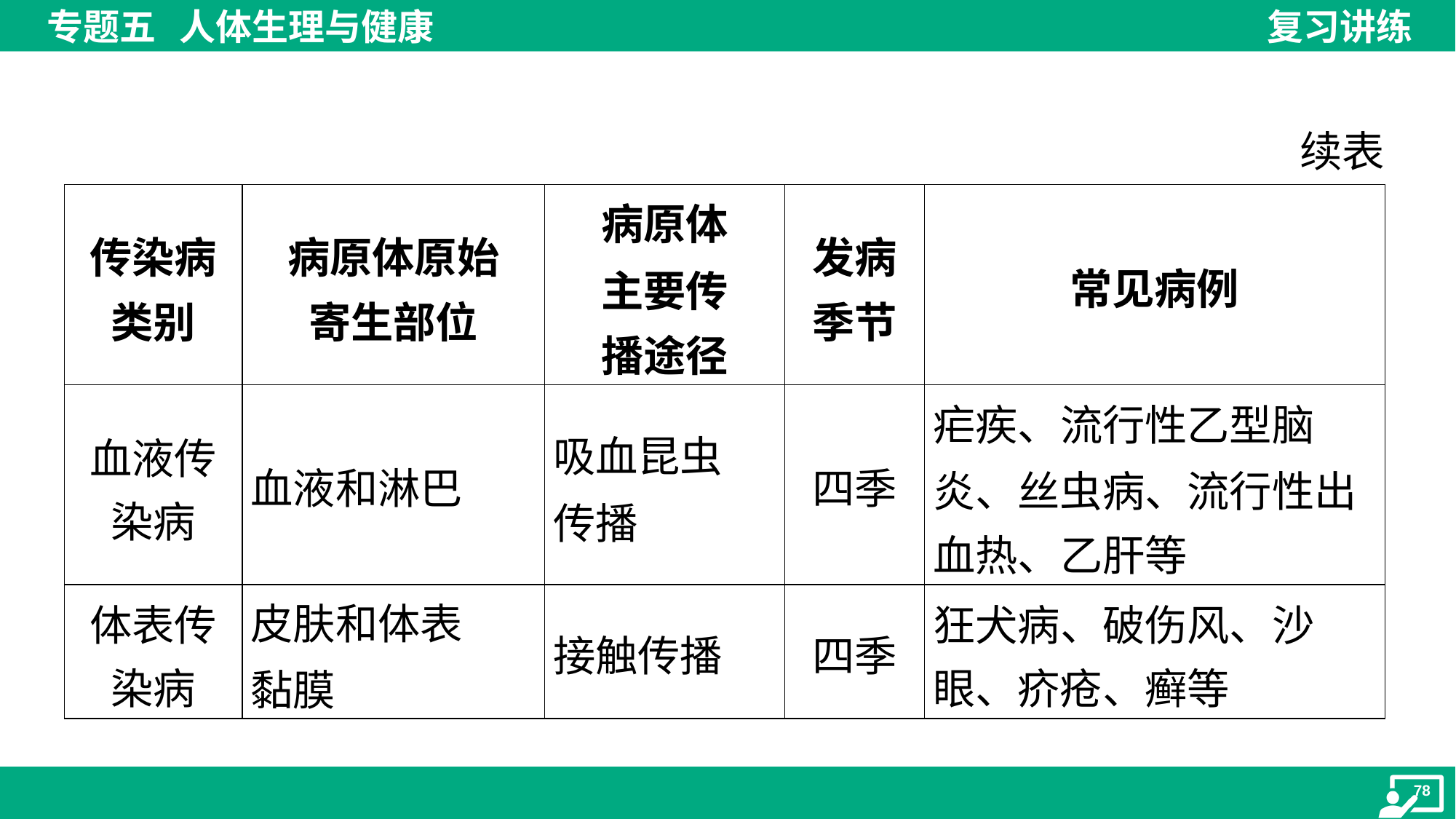

续表
| 传染病 类别 | 病原体原始 寄生部位 | 病原体 主要传 播途径 | 发病 季节 | 常见病例 |
| --- | --- | --- | --- | --- |
| 血液传 染病 | 血液和淋巴 | 吸血昆虫 传播 | 四季 | 疟疾、流行性乙型脑 炎、丝虫病、流行性出 血热、乙肝等 |
| 体表传 染病 | 皮肤和体表 黏膜 | 接触传播 | 四季 | 狂犬病、破伤风、沙 眼、疥疮、癣等 |